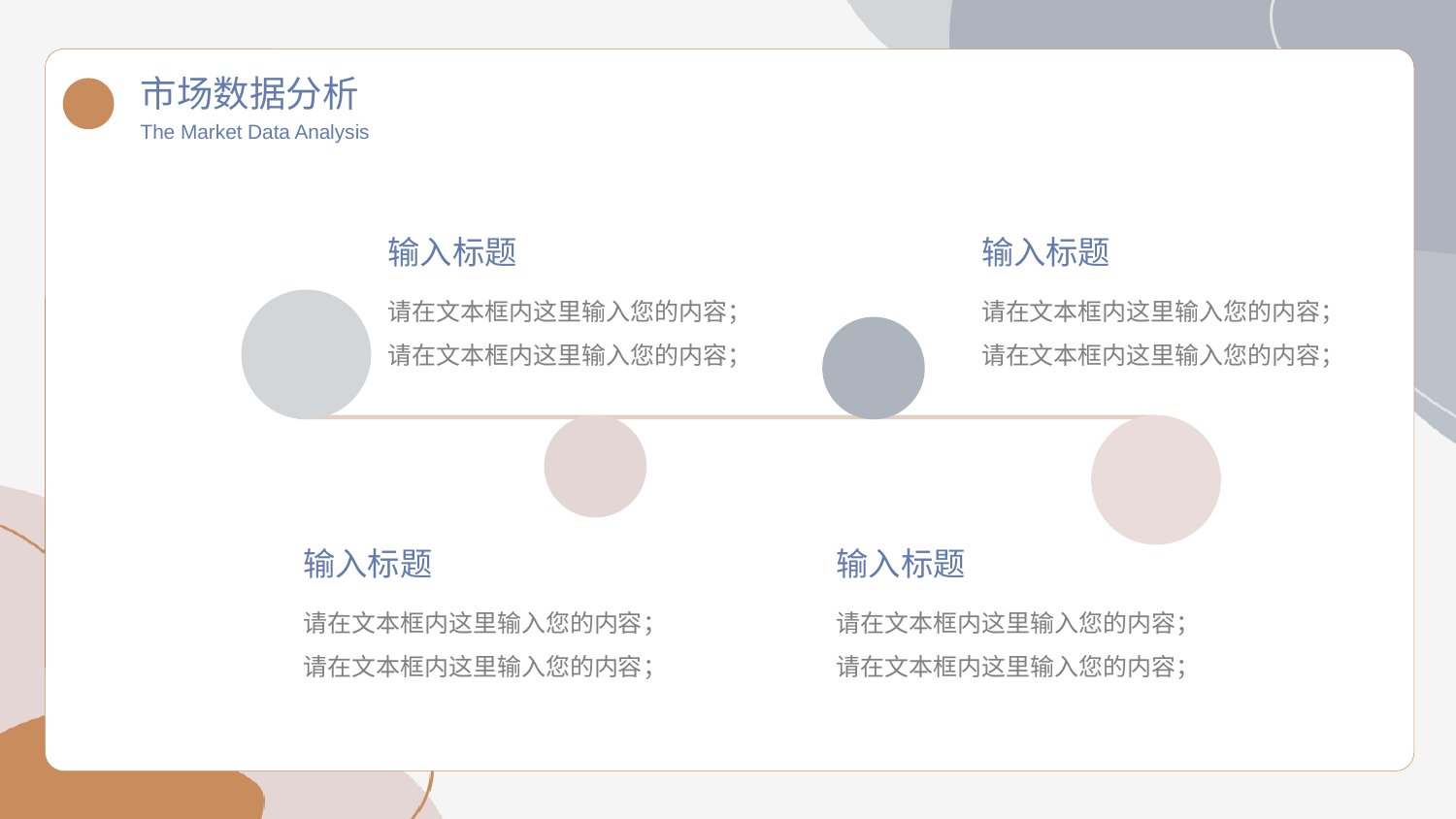

市场数据分析

The Market Data Analysis
输入标题
请在文本框内这里输入您的内容；请在文本框内这里输入您的内容；
输入标题
请在文本框内这里输入您的内容；请在文本框内这里输入您的内容；

输入标题
请在文本框内这里输入您的内容；请在文本框内这里输入您的内容；
输入标题
请在文本框内这里输入您的内容；请在文本框内这里输入您的内容；